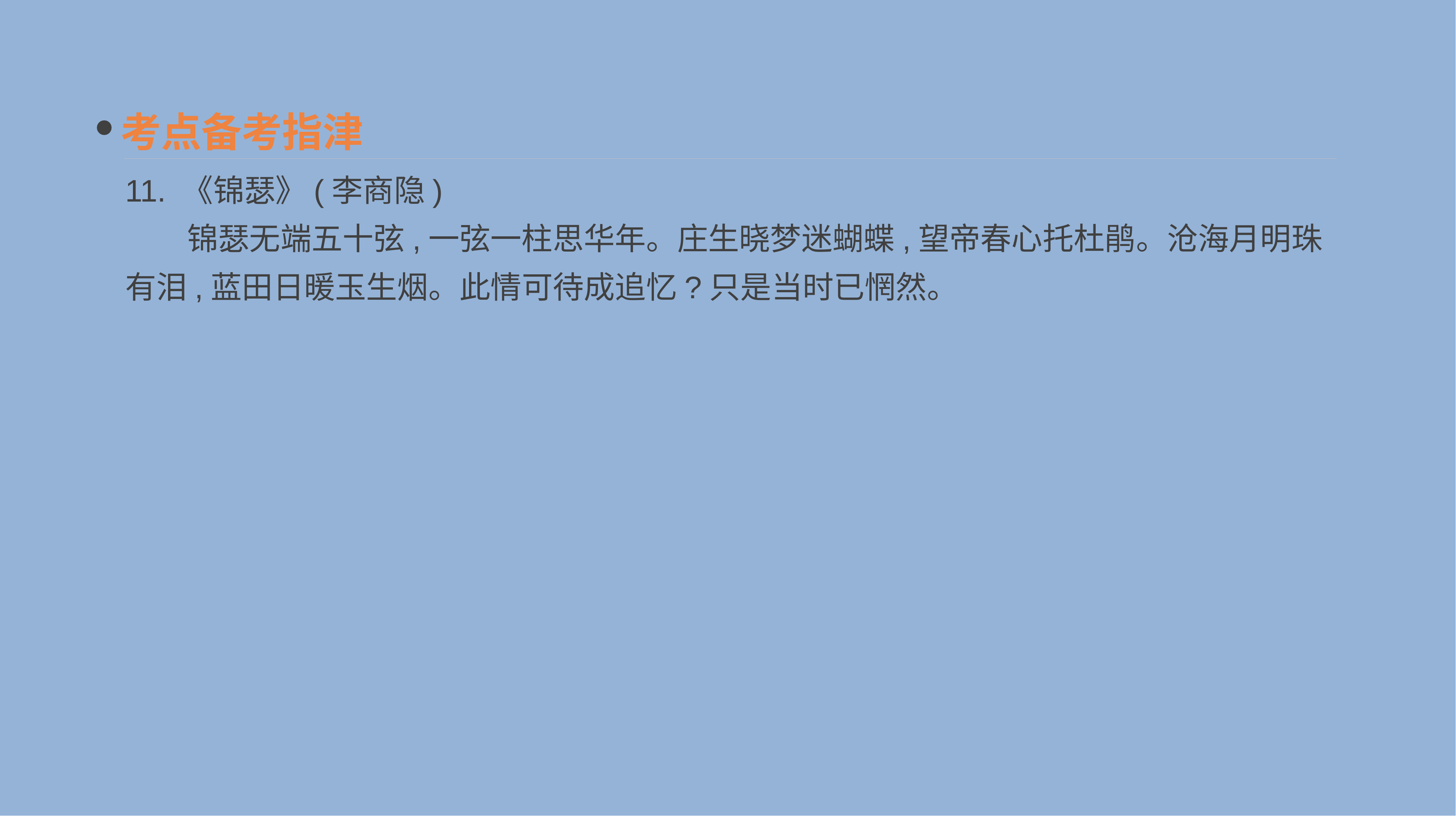

考点备考指津

11. 《锦瑟》(李商隐)
　　锦瑟无端五十弦,一弦一柱思华年。庄生晓梦迷蝴蝶,望帝春心托杜鹃。沧海月明珠有泪,蓝田日暖玉生烟。此情可待成追忆?只是当时已惘然。